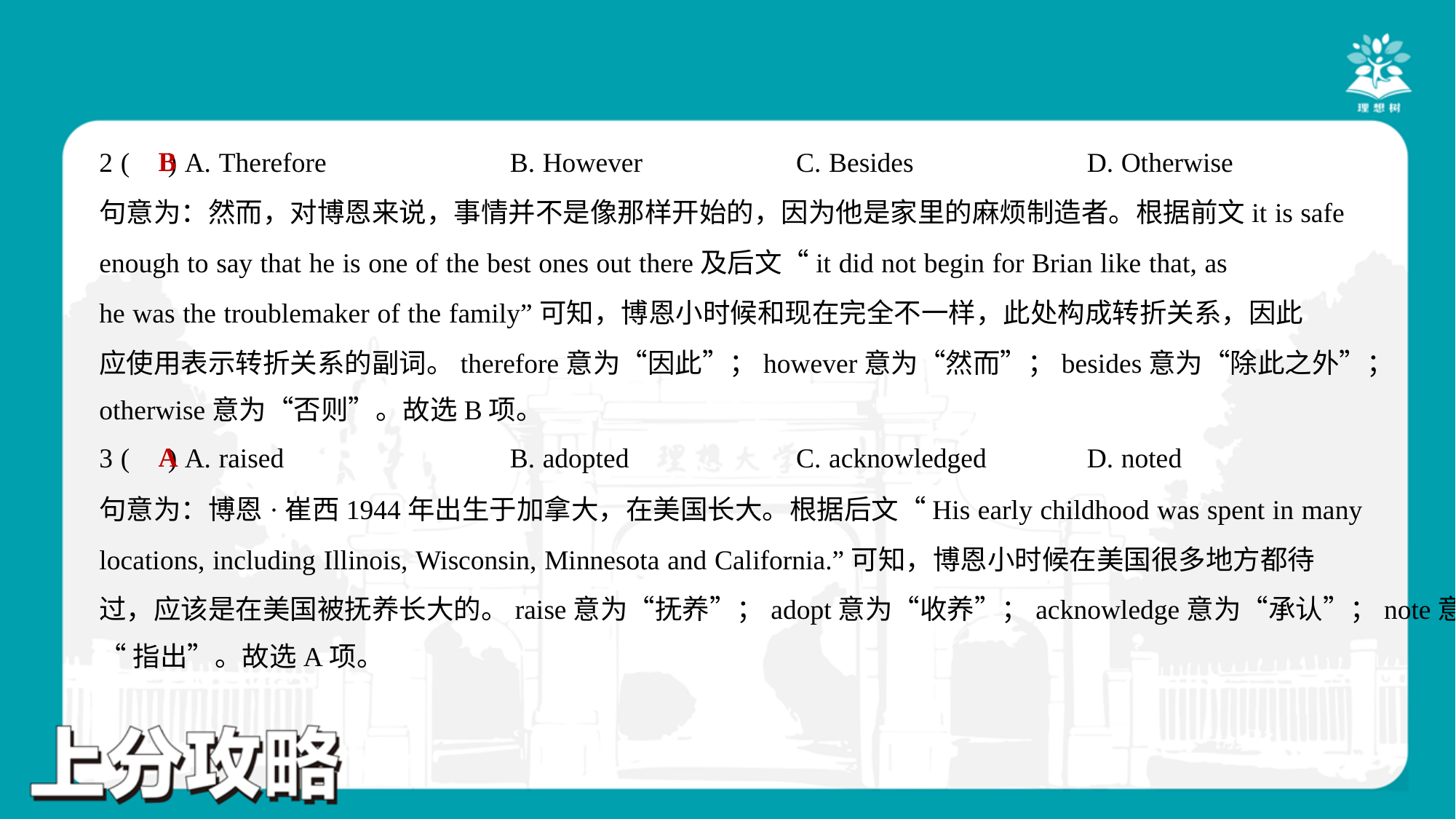

B
2 (     ) A. Therefore	B. However	C. Besides	D. Otherwise
句意为：然而，对博恩来说，事情并不是像那样开始的，因为他是家里的麻烦制造者。根据前文it is safe
enough to say that he is one of the best ones out there及后文“it did not begin for Brian like that, as
he was the troublemaker of the family”可知，博恩小时候和现在完全不一样，此处构成转折关系，因此
应使用表示转折关系的副词。therefore意为“因此”；however意为“然而”；besides意为“除此之外”；
otherwise意为“否则”。故选B项。
A
3 (     ) A. raised	B. adopted	C. acknowledged	D. noted
句意为：博恩·崔西1944年出生于加拿大，在美国长大。根据后文“His early childhood was spent in many
locations, including Illinois, Wisconsin, Minnesota and California.”可知，博恩小时候在美国很多地方都待
过，应该是在美国被抚养长大的。raise意为“抚养”；adopt意为“收养”；acknowledge意为“承认”；note意为
“指出”。故选A项。